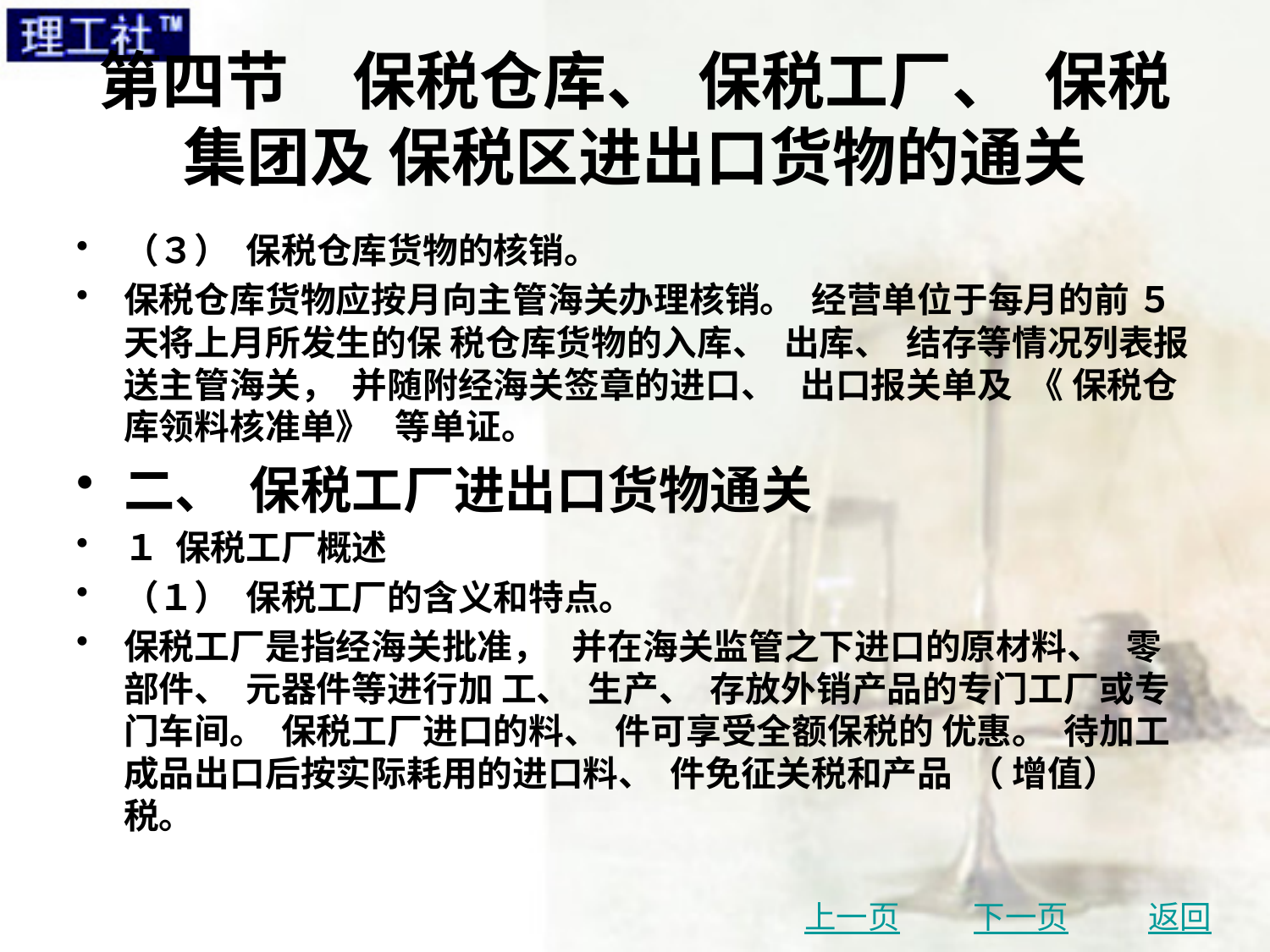

# 第四节　保税仓库、  保税工厂、  保税集团及 保税区进出口货物的通关
（３）  保税仓库货物的核销。
保税仓库货物应按月向主管海关办理核销。  经营单位于每月的前 ５ 天将上月所发生的保 税仓库货物的入库、  出库、  结存等情况列表报送主管海关，  并随附经海关签章的进口、   出口报关单及  《 保税仓库领料核准单》   等单证。
二、  保税工厂进出口货物通关
１  保税工厂概述
（１）  保税工厂的含义和特点。
保税工厂是指经海关批准，   并在海关监管之下进口的原材料、   零部件、  元器件等进行加 工、  生产、  存放外销产品的专门工厂或专门车间。  保税工厂进口的料、  件可享受全额保税的 优惠。  待加工成品出口后按实际耗用的进口料、  件免征关税和产品  （ 增值）  税。

上一页
下一页
返回